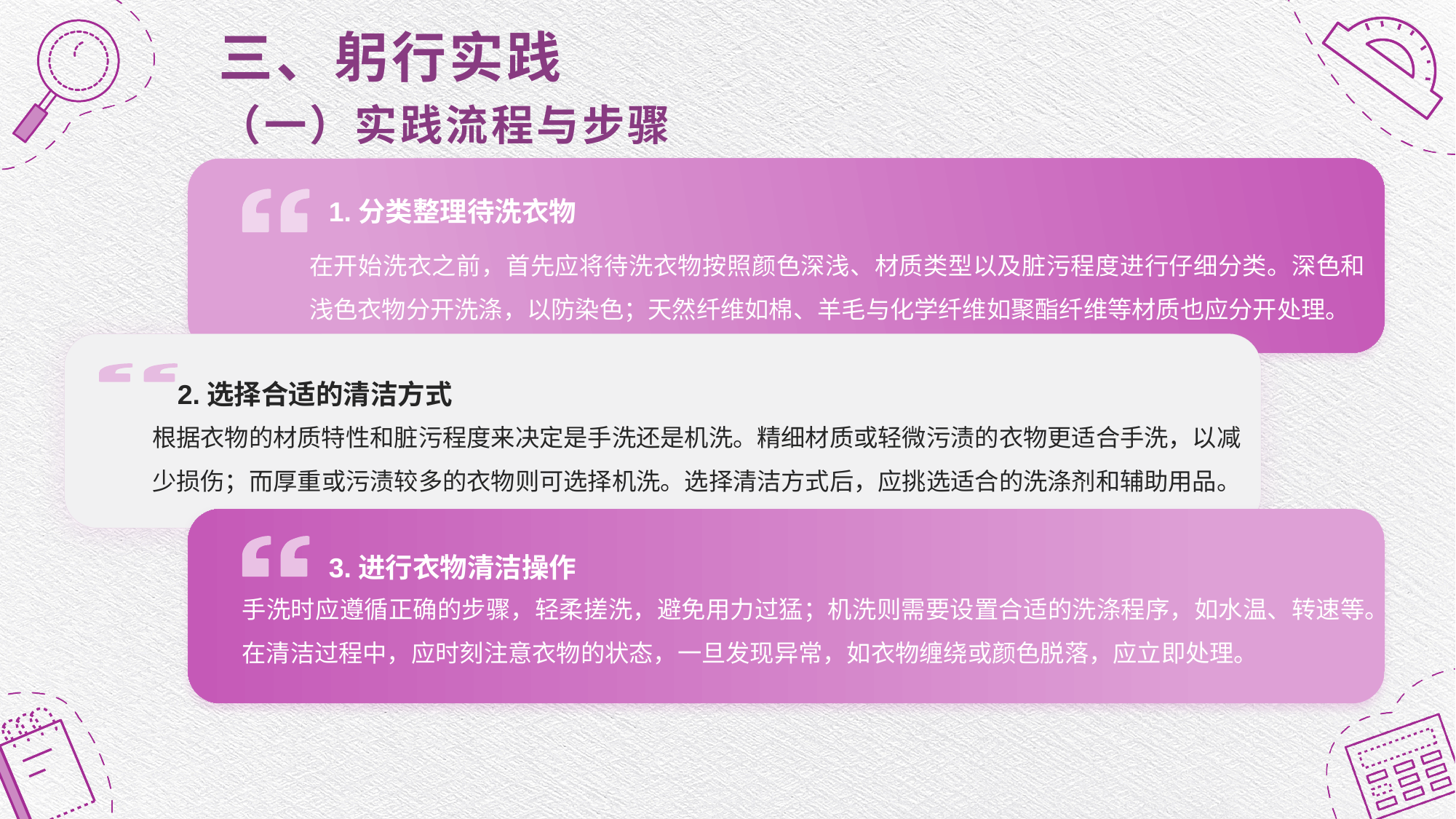

# 三、躬行实践 （一）实践流程与步骤

1.分类整理待洗衣物

在开始洗衣之前，首先应将待洗衣物按照颜色深浅、材质类型以及脏污程度进行仔细分类。深色和浅色衣物分开洗涤，以防染色；天然纤维如棉、羊毛与化学纤维如聚酯纤维等材质也应分开处理。

2.选择合适的清洁方式
根据衣物的材质特性和脏污程度来决定是手洗还是机洗。精细材质或轻微污渍的衣物更适合手洗，以减少损伤；而厚重或污渍较多的衣物则可选择机洗。选择清洁方式后，应挑选适合的洗涤剂和辅助用品。

3.进行衣物清洁操作
手洗时应遵循正确的步骤，轻柔搓洗，避免用力过猛；机洗则需要设置合适的洗涤程序，如水温、转速等。在清洁过程中，应时刻注意衣物的状态，一旦发现异常，如衣物缠绕或颜色脱落，应立即处理。